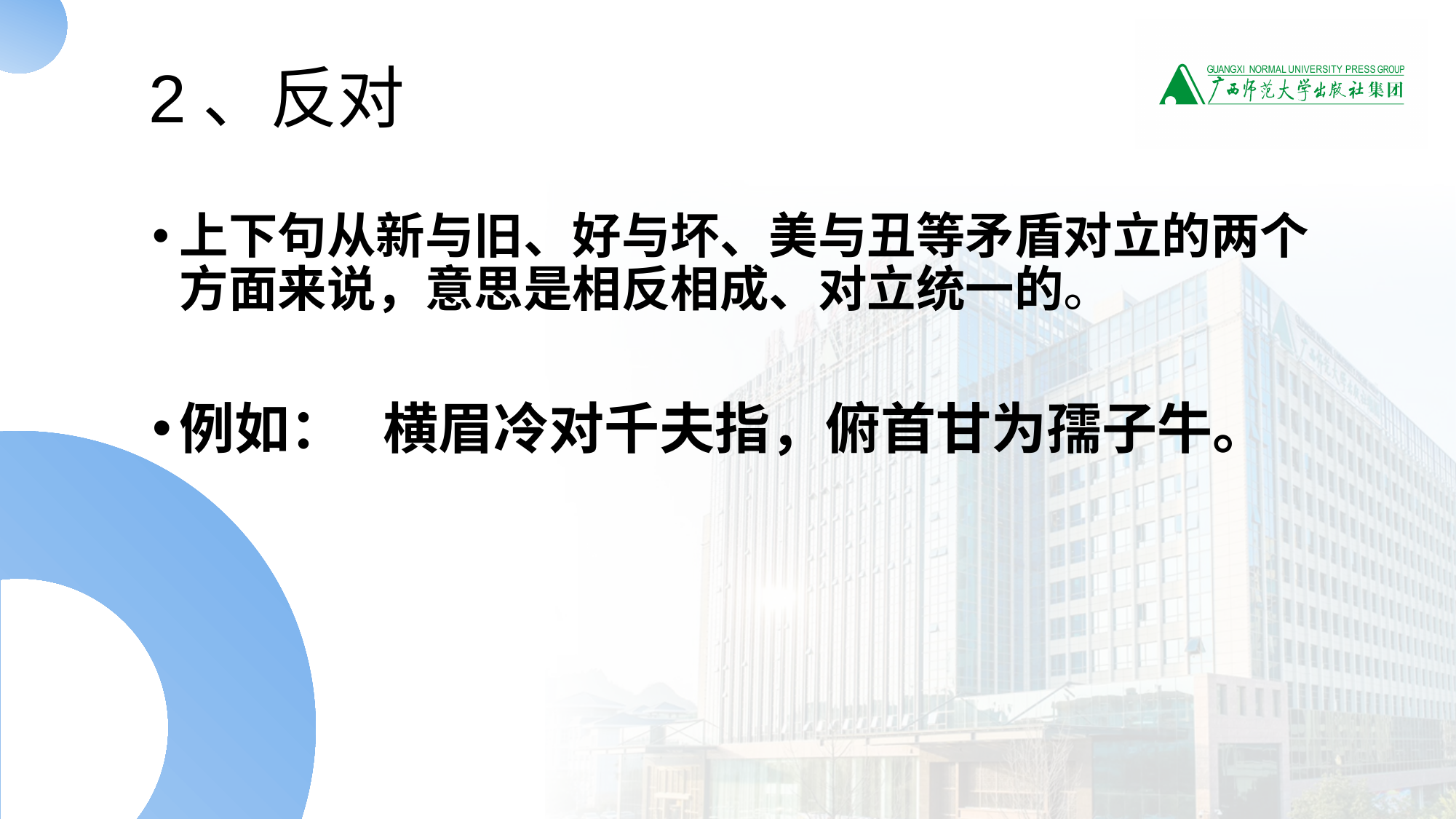

# 2、反对
上下句从新与旧、好与坏、美与丑等矛盾对立的两个方面来说，意思是相反相成、对立统一的。

例如：   横眉冷对千夫指，俯首甘为孺子牛。